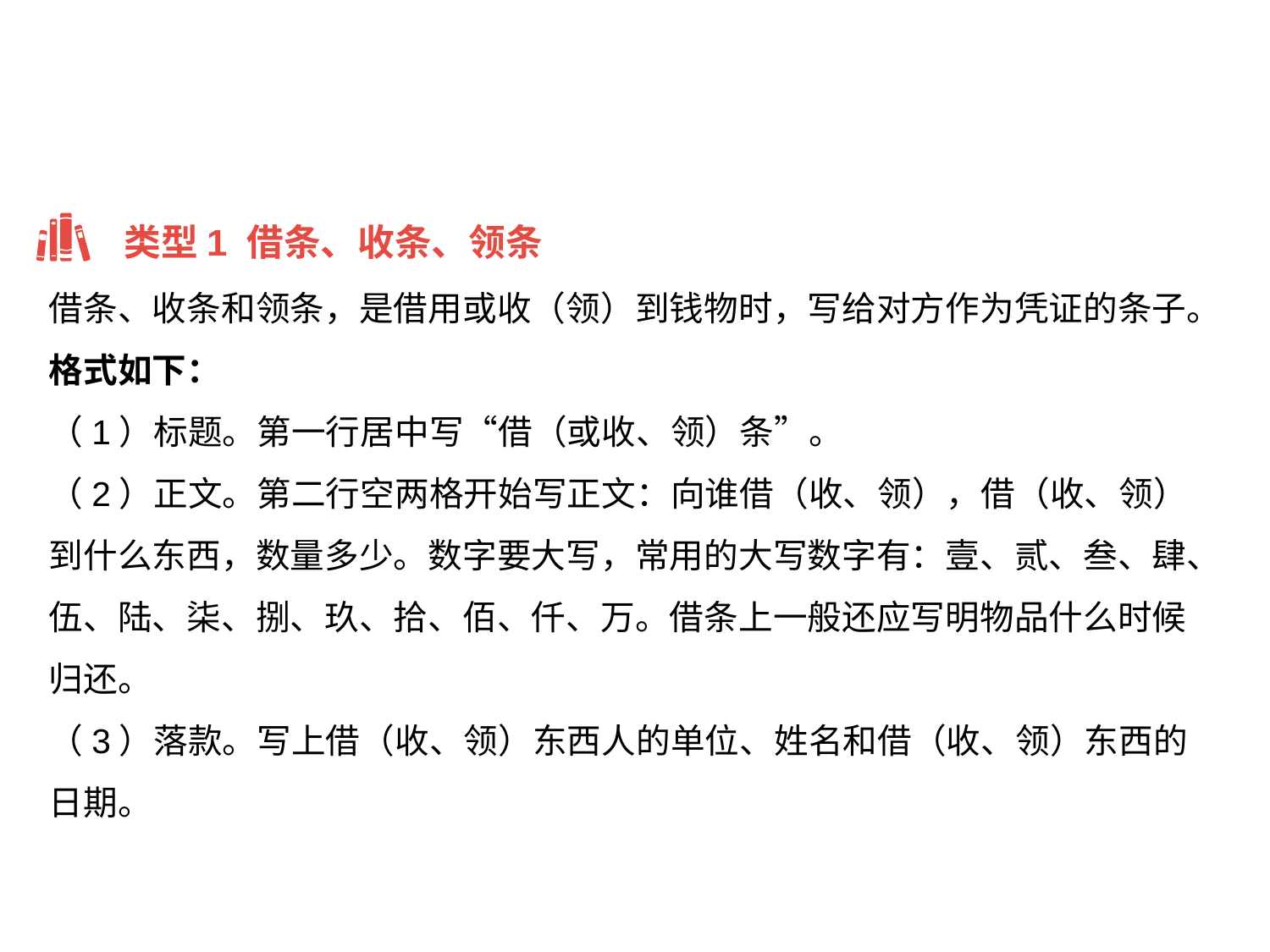

类型1 借条、收条、领条
借条、收条和领条，是借用或收（领）到钱物时，写给对方作为凭证的条子。
格式如下：
（1）标题。第一行居中写“借（或收、领）条”。
（2）正文。第二行空两格开始写正文：向谁借（收、领），借（收、领）到什么东西，数量多少。数字要大写，常用的大写数字有：壹、贰、叁、肆、伍、陆、柒、捌、玖、拾、佰、仟、万。借条上一般还应写明物品什么时候归还。
（3）落款。写上借（收、领）东西人的单位、姓名和借（收、领）东西的日期。